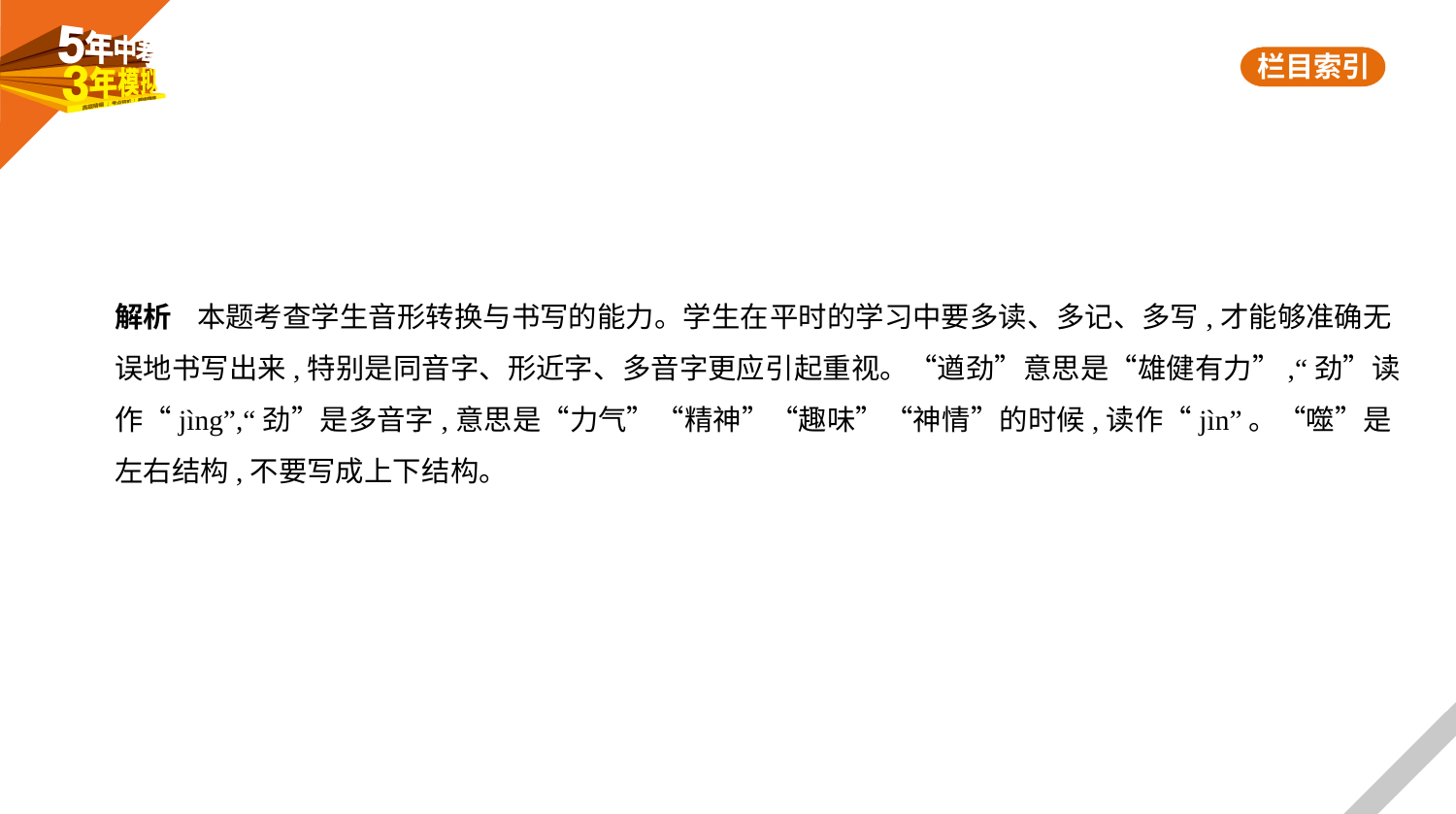

解析    本题考查学生音形转换与书写的能力。学生在平时的学习中要多读、多记、多写,才能够准确无
误地书写出来,特别是同音字、形近字、多音字更应引起重视。“遒劲”意思是“雄健有力”,“劲”读
作“jìng”,“劲”是多音字,意思是“力气”“精神”“趣味”“神情”的时候,读作“jìn”。“噬”是
左右结构,不要写成上下结构。